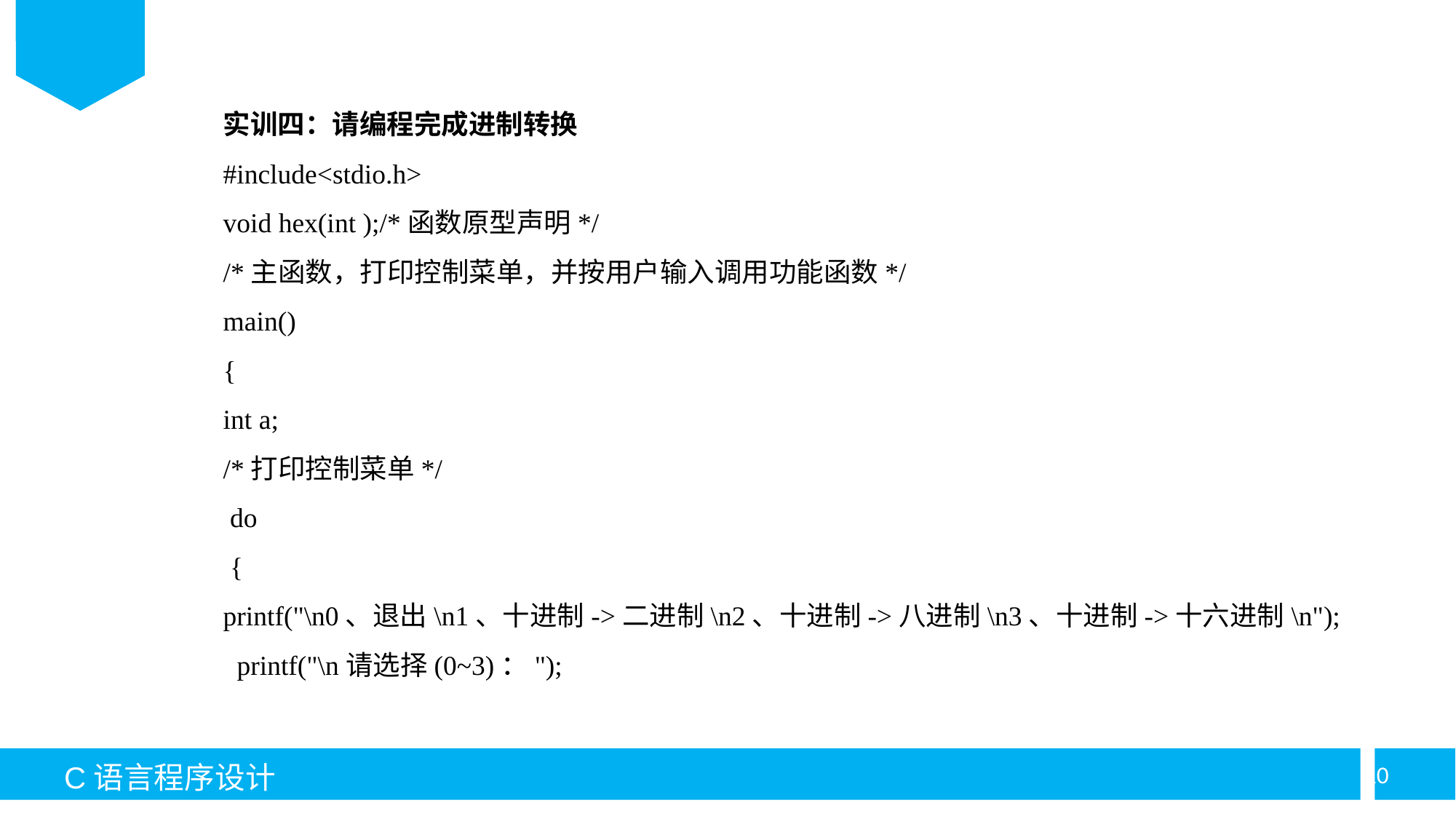

实训四：请编程完成进制转换
#include<stdio.h>
void hex(int );/*函数原型声明*/
/*主函数，打印控制菜单，并按用户输入调用功能函数*/
main()
{
int a;
/*打印控制菜单*/
 do
 {
printf("\n0、退出\n1、十进制->二进制\n2、十进制->八进制\n3、十进制->十六进制\n");
  printf("\n请选择(0~3)：");